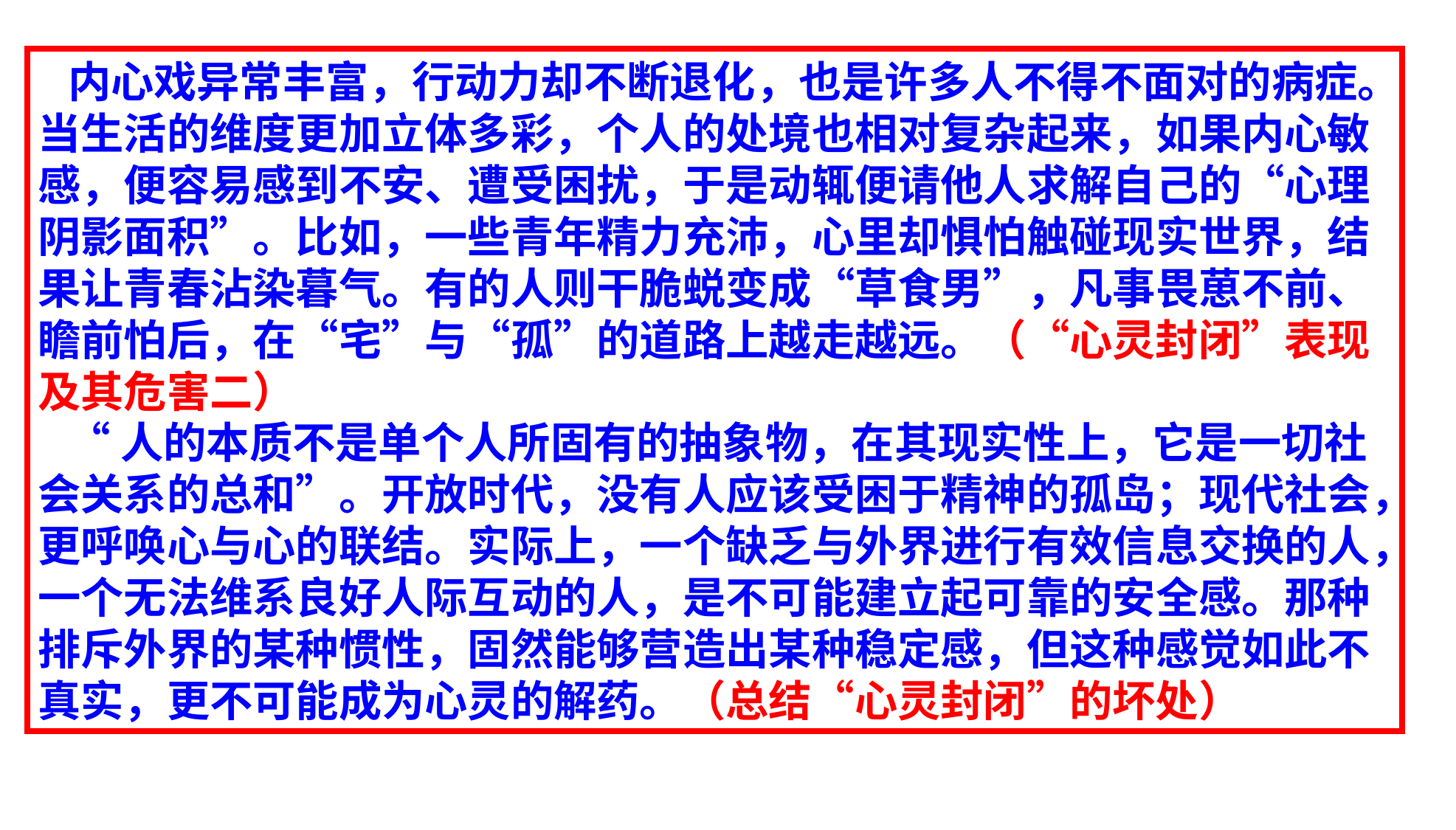

内心戏异常丰富，行动力却不断退化，也是许多人不得不面对的病症。当生活的维度更加立体多彩，个人的处境也相对复杂起来，如果内心敏感，便容易感到不安、遭受困扰，于是动辄便请他人求解自己的“心理阴影面积”。比如，一些青年精力充沛，心里却惧怕触碰现实世界，结果让青春沾染暮气。有的人则干脆蜕变成“草食男”，凡事畏葸不前、瞻前怕后，在“宅”与“孤”的道路上越走越远。（“心灵封闭”表现及其危害二）
   “人的本质不是单个人所固有的抽象物，在其现实性上，它是一切社会关系的总和”。开放时代，没有人应该受困于精神的孤岛；现代社会，更呼唤心与心的联结。实际上，一个缺乏与外界进行有效信息交换的人，一个无法维系良好人际互动的人，是不可能建立起可靠的安全感。那种排斥外界的某种惯性，固然能够营造出某种稳定感，但这种感觉如此不真实，更不可能成为心灵的解药。（总结“心灵封闭”的坏处）